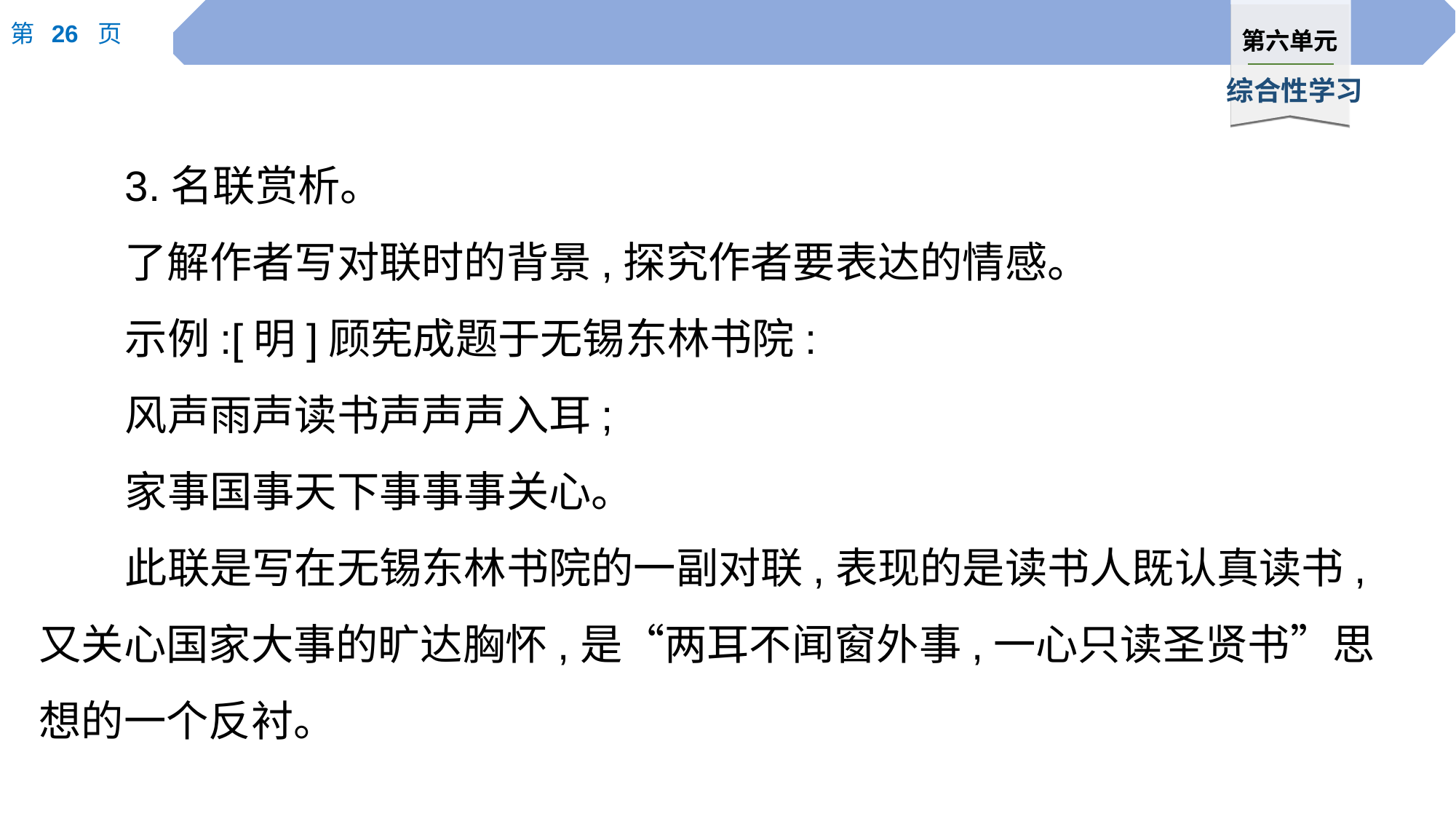

3.名联赏析。
了解作者写对联时的背景,探究作者要表达的情感。
示例:[明]顾宪成题于无锡东林书院:
风声雨声读书声声声入耳;
家事国事天下事事事关心。
此联是写在无锡东林书院的一副对联,表现的是读书人既认真读书,又关心国家大事的旷达胸怀,是“两耳不闻窗外事,一心只读圣贤书”思想的一个反衬。